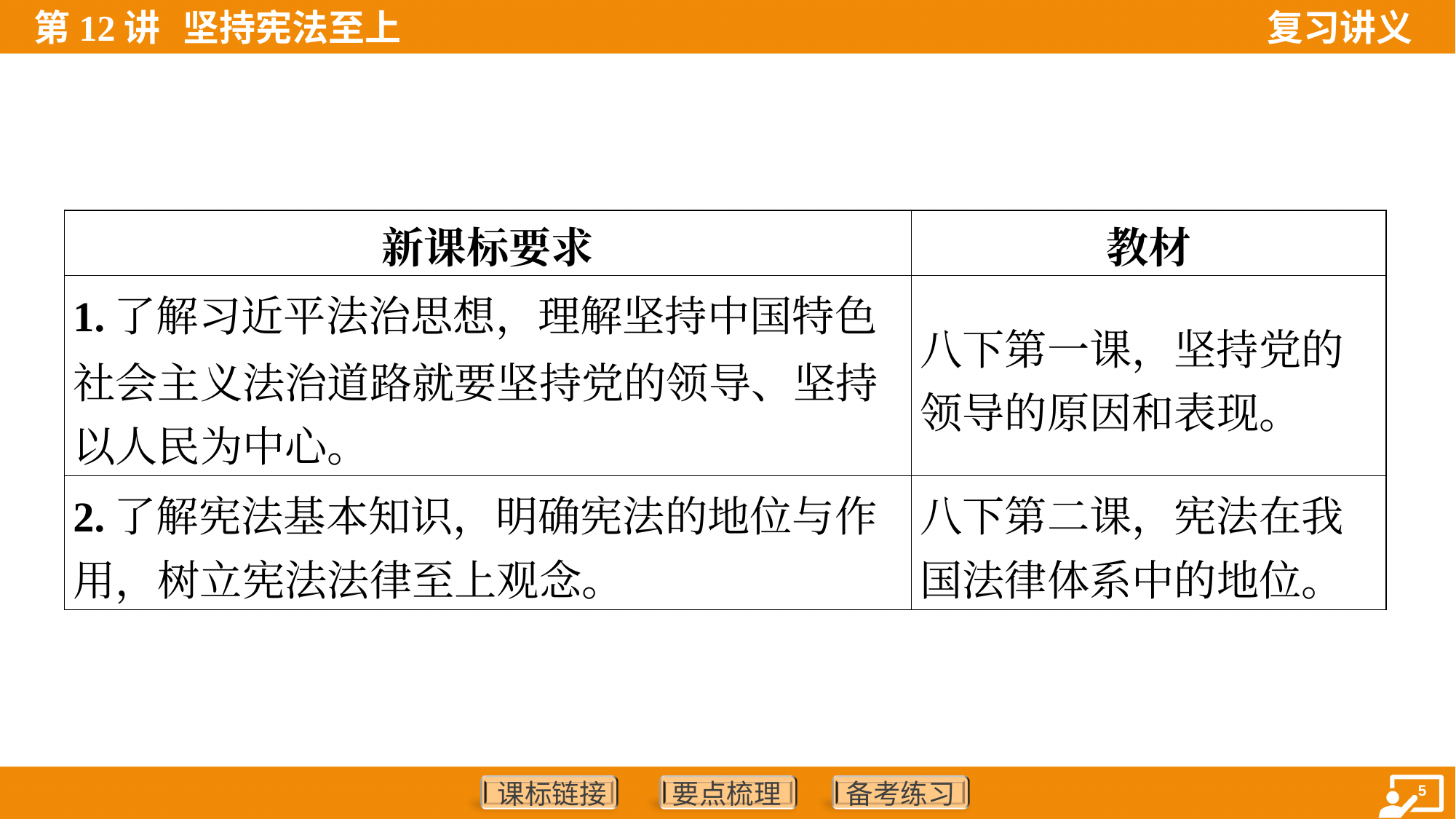

| 新课标要求 | 教材 |
| --- | --- |
| 1.了解习近平法治思想，理解坚持中国特色 社会主义法治道路就要坚持党的领导、坚持 以人民为中心。 | 八下第一课，坚持党的 领导的原因和表现。 |
| 2.了解宪法基本知识，明确宪法的地位与作 用，树立宪法法律至上观念。 | 八下第二课，宪法在我 国法律体系中的地位。 |